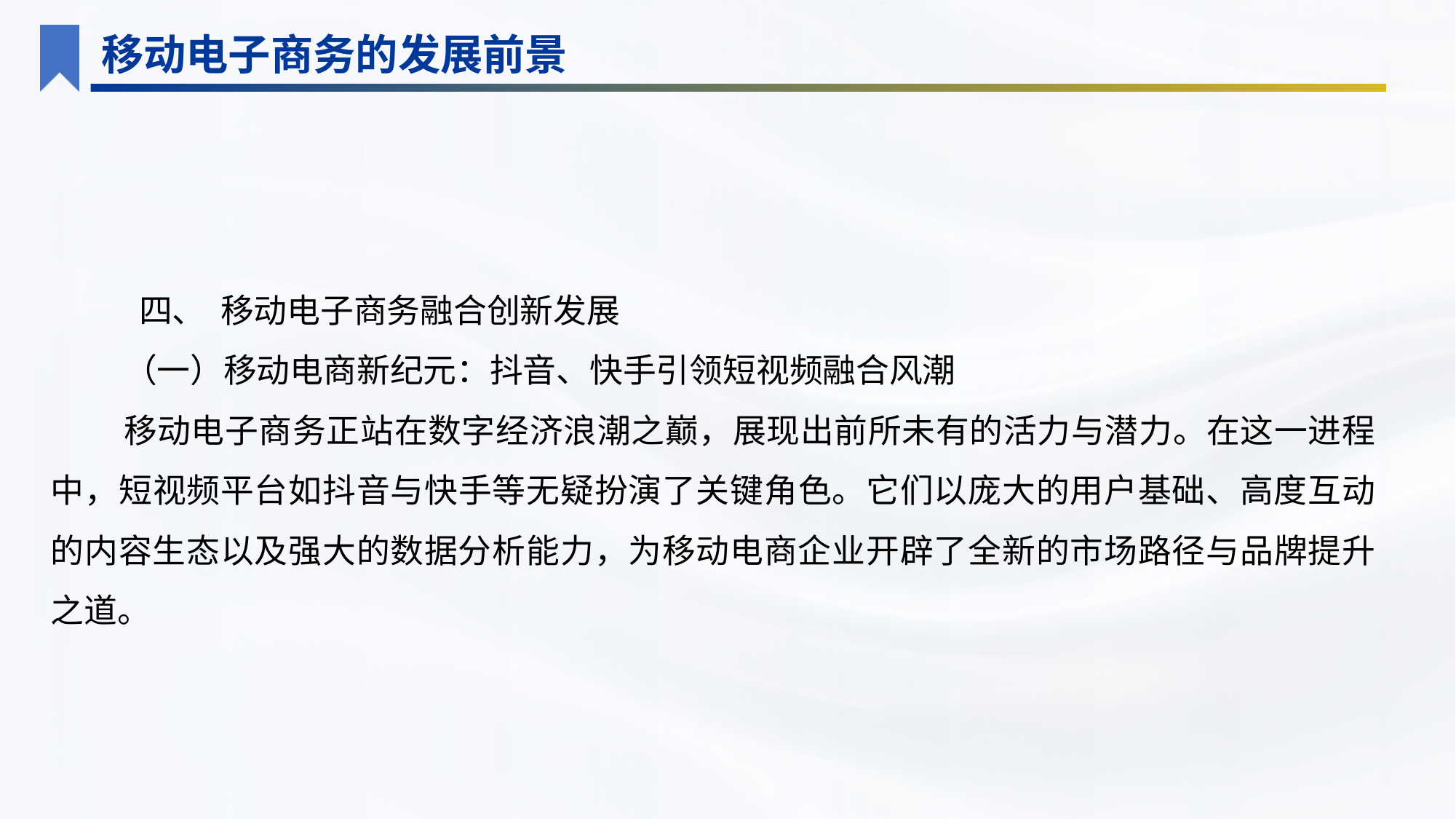

移动电子商务的发展前景
 四、  移动电子商务融合创新发展
（一）移动电商新纪元：抖音、快手引领短视频融合风潮
移动电子商务正站在数字经济浪潮之巅，展现出前所未有的活力与潜力。在这一进程中，短视频平台如抖音与快手等无疑扮演了关键角色。它们以庞大的用户基础、高度互动的内容生态以及强大的数据分析能力，为移动电商企业开辟了全新的市场路径与品牌提升之道。